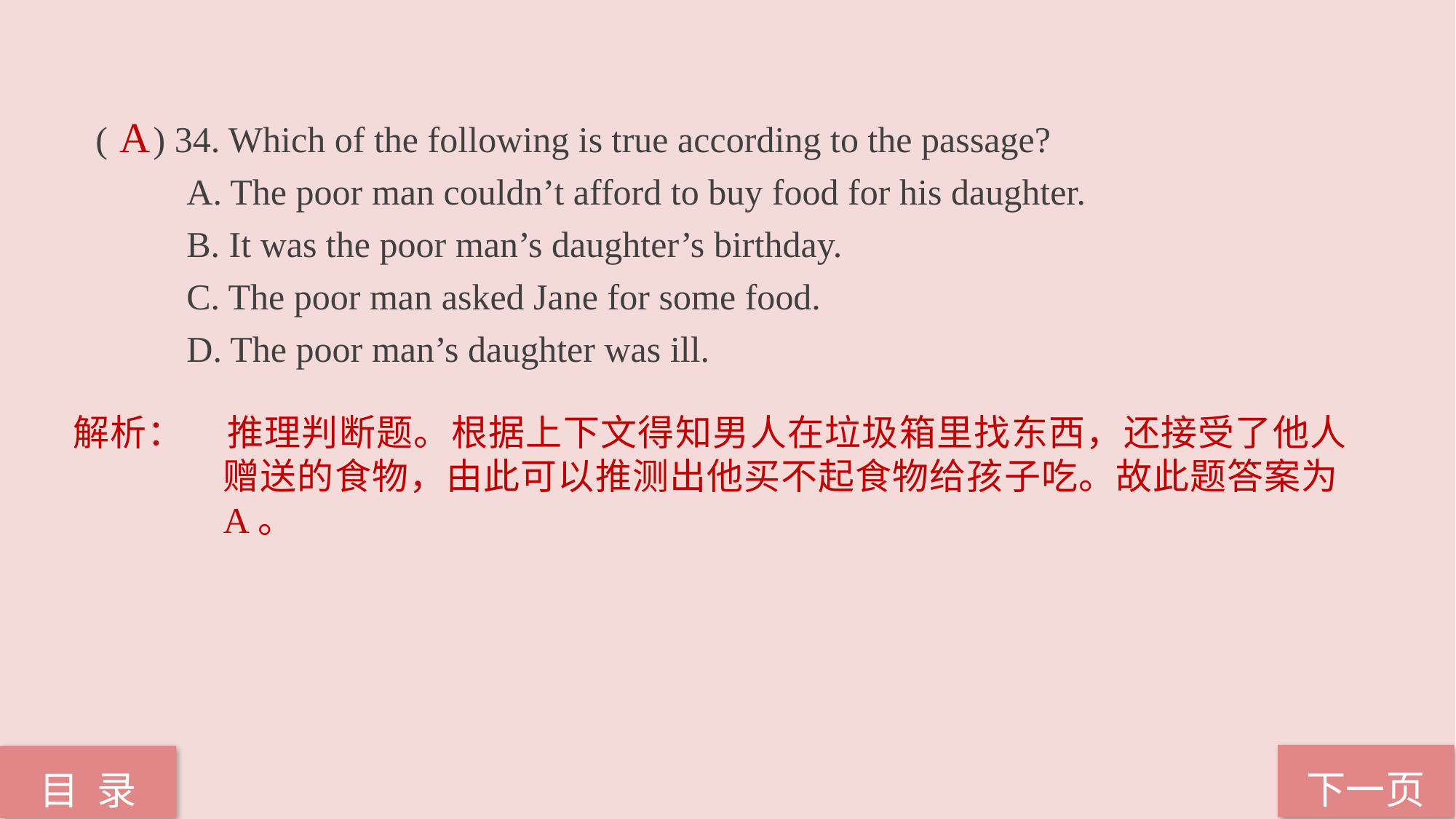

(     ) 34. Which of the following is true according to the passage?
          A. The poor man couldn’t afford to buy food for his daughter.
          B. It was the poor man’s daughter’s birthday.
          C. The poor man asked Jane for some food.
          D. The poor man’s daughter was ill.
A
解析：	推理判断题。根据上下文得知男人在垃圾箱里找东西，还接受了他人赠送的食物，由此可以推测出他买不起食物给孩子吃。故此题答案为A。